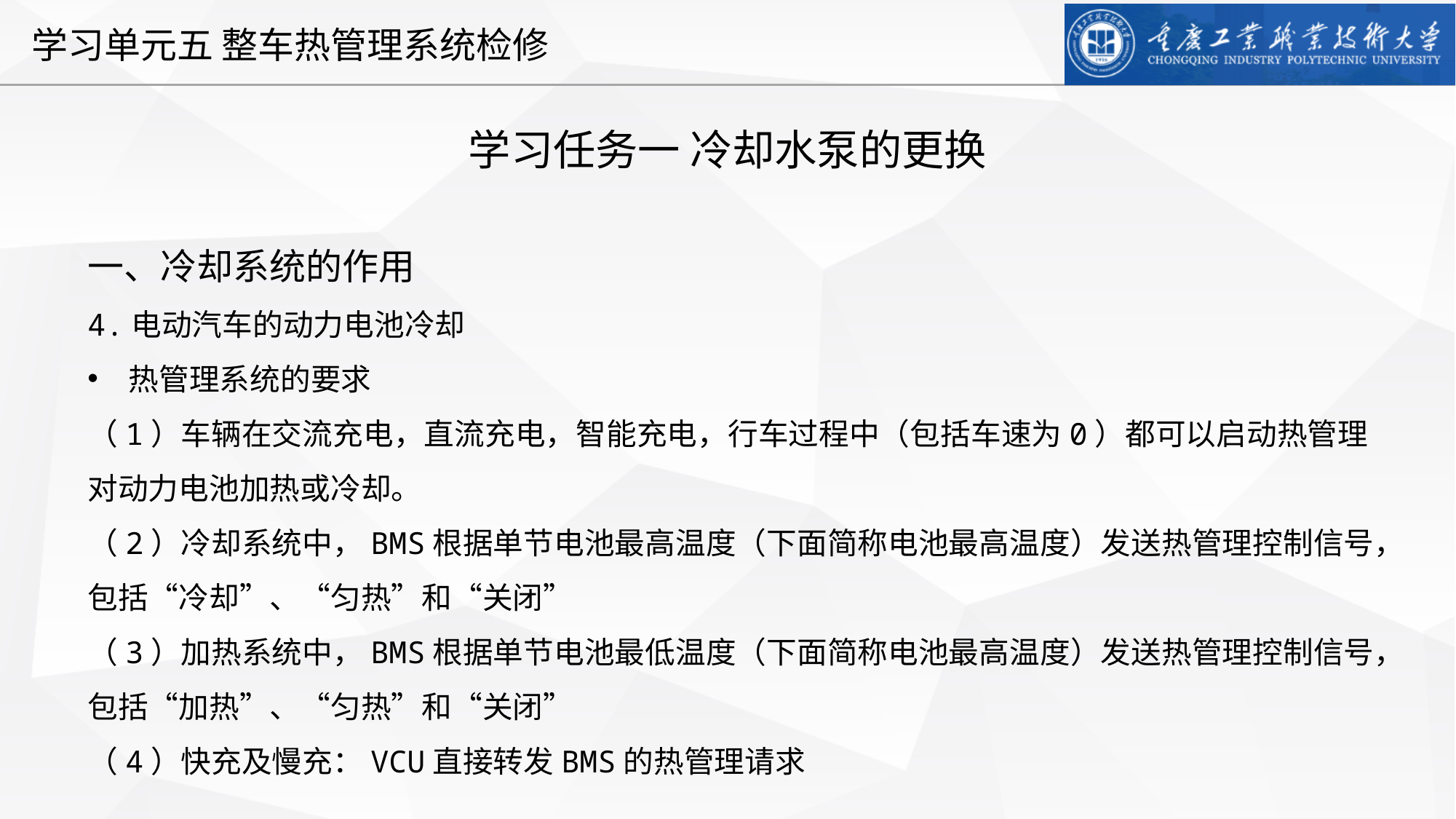

学习任务一 冷却水泵的更换
一、冷却系统的作用
4.电动汽车的动力电池冷却
热管理系统的要求
（1）车辆在交流充电，直流充电，智能充电，行车过程中（包括车速为0）都可以启动热管理对动力电池加热或冷却。
（2）冷却系统中，BMS根据单节电池最高温度（下面简称电池最高温度）发送热管理控制信号，包括“冷却”、“匀热”和“关闭”
（3）加热系统中，BMS根据单节电池最低温度（下面简称电池最高温度）发送热管理控制信号，包括“加热”、“匀热”和“关闭”
（4）快充及慢充：VCU直接转发BMS的热管理请求